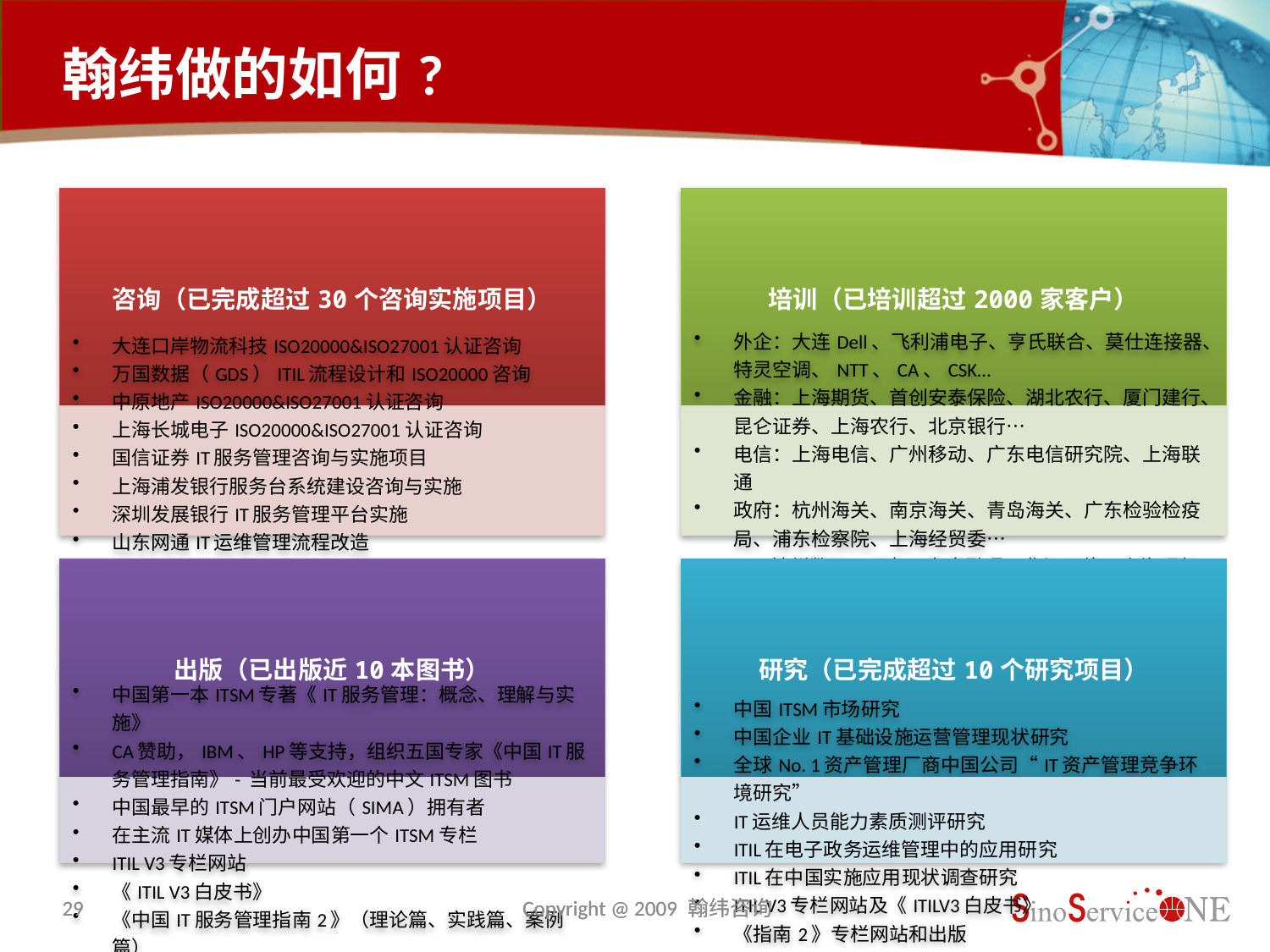

# 翰纬做的如何?
咨询（已完成超过30个咨询实施项目）
国信证券IT服务管理咨询与实施项目
培训（已培训超过2000家客户）
外企：大连Dell、飞利浦电子、亨氏联合、莫仕连接器、特灵空调、NTT、CA、CSK…
金融：上海期货、首创安泰保险、湖北农行、厦门建行、昆仑证券、上海农行、北京银行…
山东网通IT运维管理流程改造
杭州社保IT服务管理咨询
电信：上海电信、广州移动、广东电信研究院、上海联通
政府：杭州海关、南京海关、青岛海关、广东检验检疫局、浦东检察院、上海经贸委…
SI：神州数码、用友、东南融通、华讯网络、上海理想、新泰科技、泰富数码、大连日信…
深圳发展银行IT服务管理平台实施
中国电信网管专家服务IT服务管理咨询
上海浦发银行服务台系统建设咨询与实施
万国数据（GDS）ITIL流程设计和ISO20000咨询
中原地产ISO20000&ISO27001认证咨询
上海长城电子ISO20000&ISO27001认证咨询
大连口岸物流科技ISO20000&ISO27001认证咨询
出版（已出版近10本图书）
研究（已完成超过10个研究项目）
中国ITSM市场研究
在主流IT媒体上创办中国第一个ITSM专栏
ITIL V3专栏网站
《ITIL V3白皮书》
中国最早的ITSM门户网站（SIMA）拥有者
中国企业IT基础设施运营管理现状研究
IT运维人员能力素质测评研究
ITIL在电子政务运维管理中的应用研究
ITIL在中国实施应用现状调查研究
ITIL V3专栏网站及《ITILV3白皮书》
《指南2》专栏网站和出版
29
29
Copyright @ 2009 翰纬咨询
Copyright @ 2009 翰纬咨询